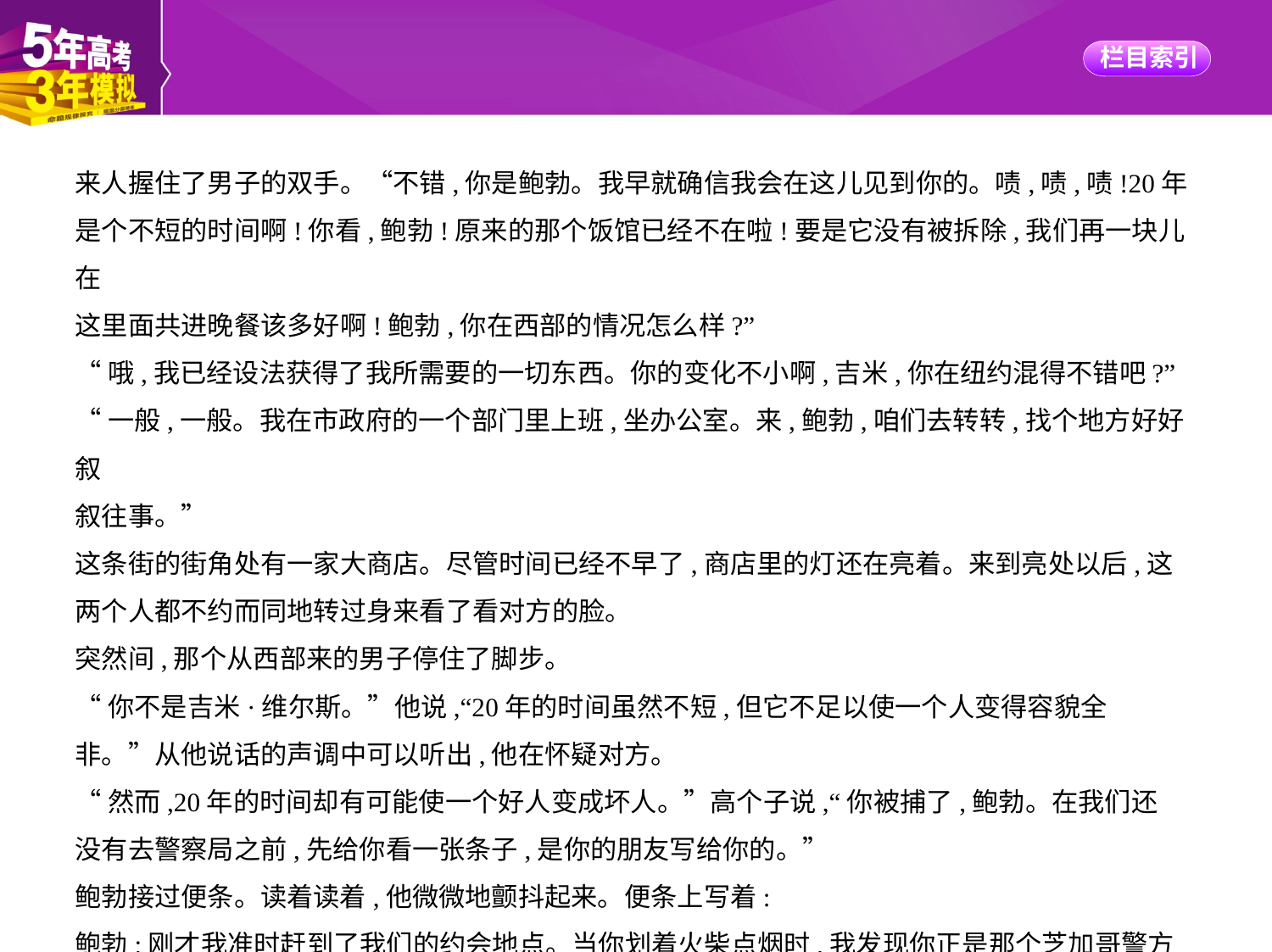

来人握住了男子的双手。“不错,你是鲍勃。我早就确信我会在这儿见到你的。啧,啧,啧!20年
是个不短的时间啊!你看,鲍勃!原来的那个饭馆已经不在啦!要是它没有被拆除,我们再一块儿在
这里面共进晚餐该多好啊!鲍勃,你在西部的情况怎么样?”
“哦,我已经设法获得了我所需要的一切东西。你的变化不小啊,吉米,你在纽约混得不错吧?”
“一般,一般。我在市政府的一个部门里上班,坐办公室。来,鲍勃,咱们去转转,找个地方好好叙
叙往事。”
这条街的街角处有一家大商店。尽管时间已经不早了,商店里的灯还在亮着。来到亮处以后,这
两个人都不约而同地转过身来看了看对方的脸。
突然间,那个从西部来的男子停住了脚步。
“你不是吉米·维尔斯。”他说,“20年的时间虽然不短,但它不足以使一个人变得容貌全
非。”从他说话的声调中可以听出,他在怀疑对方。
“然而,20年的时间却有可能使一个好人变成坏人。”高个子说,“你被捕了,鲍勃。在我们还
没有去警察局之前,先给你看一张条子,是你的朋友写给你的。”
鲍勃接过便条。读着读着,他微微地颤抖起来。便条上写着:
鲍勃:刚才我准时赶到了我们的约会地点。当你划着火柴点烟时,我发现你正是那个芝加哥警方